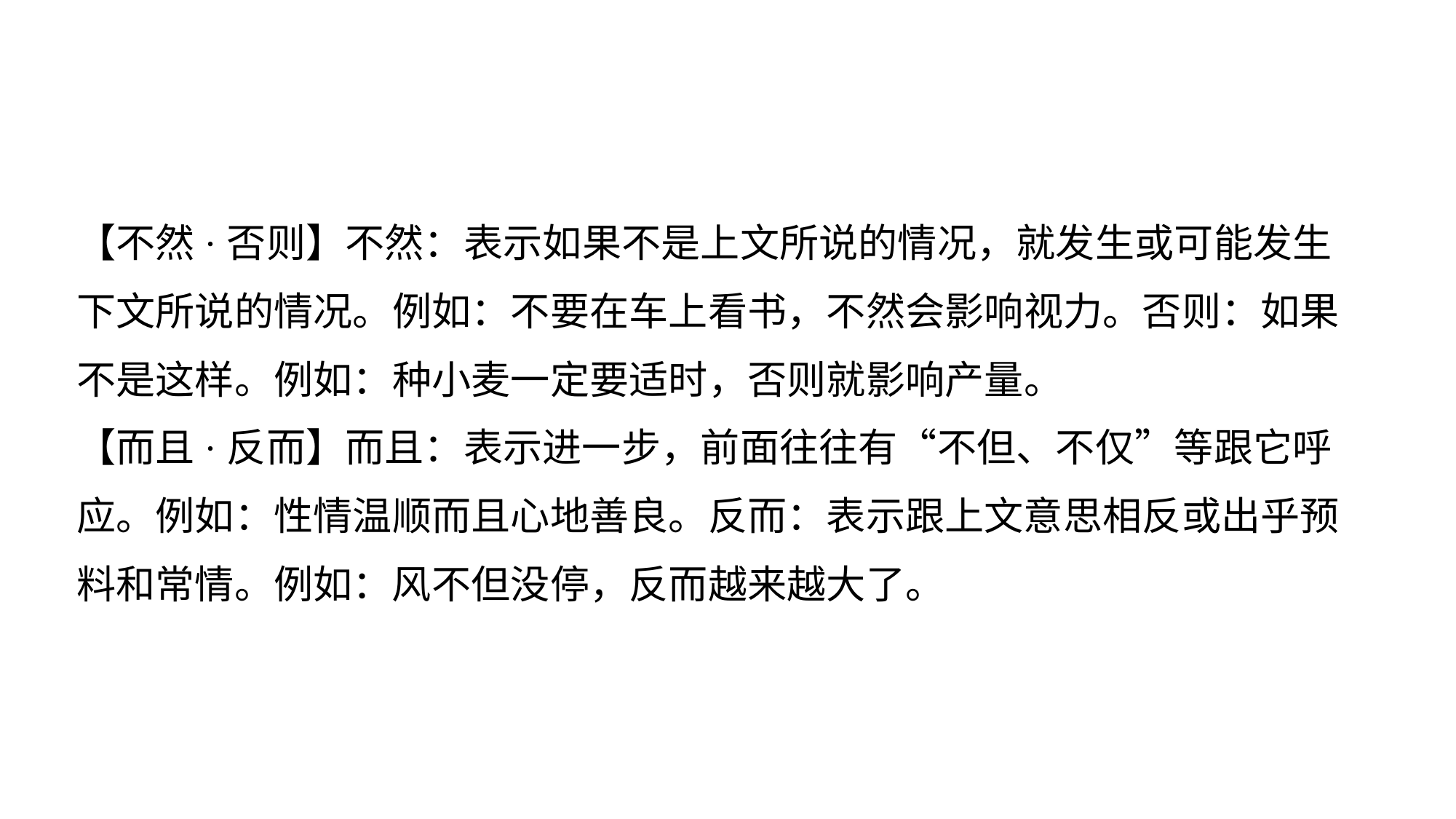

【不然·否则】不然：表示如果不是上文所说的情况，就发生或可能发生下文所说的情况。例如：不要在车上看书，不然会影响视力。否则：如果不是这样。例如：种小麦一定要适时，否则就影响产量。
【而且·反而】而且：表示进一步，前面往往有“不但、不仅”等跟它呼应。例如：性情温顺而且心地善良。反而：表示跟上文意思相反或出乎预料和常情。例如：风不但没停，反而越来越大了。